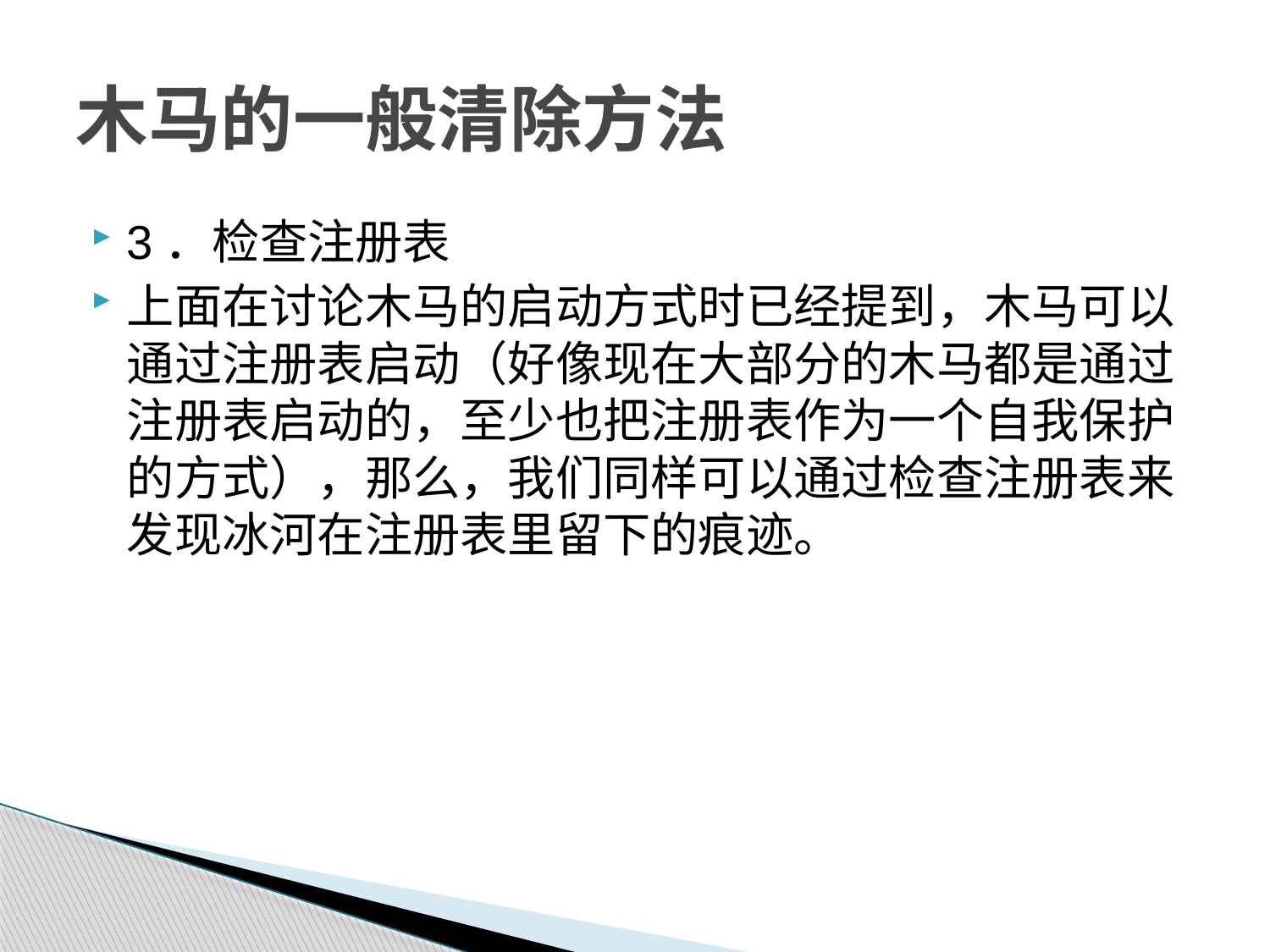

# 木马的一般清除方法
3．检查注册表
上面在讨论木马的启动方式时已经提到，木马可以通过注册表启动（好像现在大部分的木马都是通过注册表启动的，至少也把注册表作为一个自我保护的方式），那么，我们同样可以通过检查注册表来发现冰河在注册表里留下的痕迹。